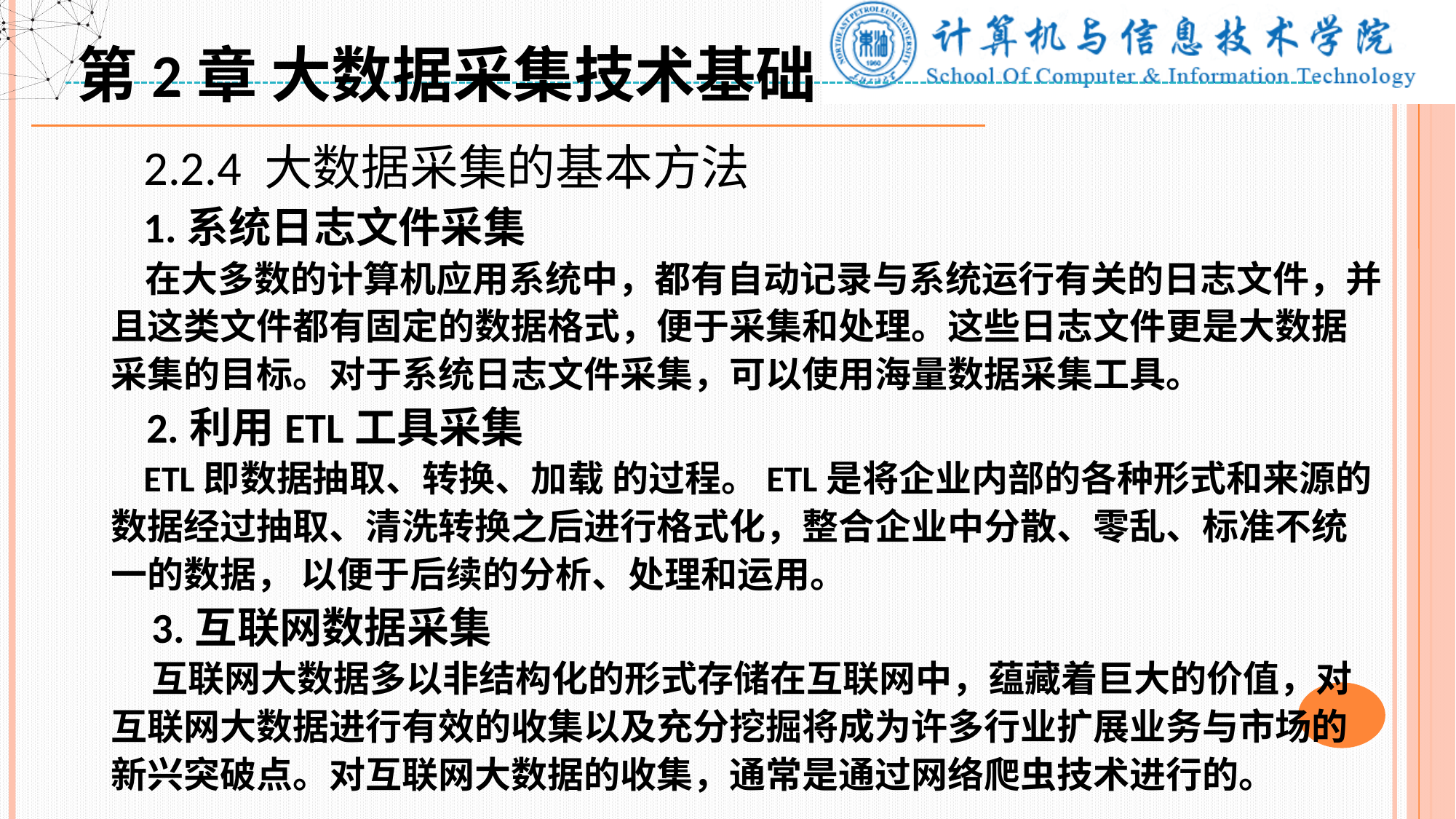

第2章 大数据采集技术基础
    2.2.4 大数据采集的基本方法
    1.系统日志文件采集
    在大多数的计算机应用系统中，都有自动记录与系统运行有关的日志文件，并且这类文件都有固定的数据格式，便于采集和处理。这些日志文件更是大数据采集的目标。对于系统日志文件采集，可以使用海量数据采集工具。
    2.利用ETL工具采集
    ETL即数据抽取、转换、加载 的过程。ETL是将企业内部的各种形式和来源的数据经过抽取、清洗转换之后进行格式化，整合企业中分散、零乱、标准不统一的数据， 以便于后续的分析、处理和运用。
     3.互联网数据采集
     互联网大数据多以非结构化的形式存储在互联网中，蕴藏着巨大的价值，对互联网大数据进行有效的收集以及充分挖掘将成为许多行业扩展业务与市场的新兴突破点。对互联网大数据的收集，通常是通过网络爬虫技术进行的。